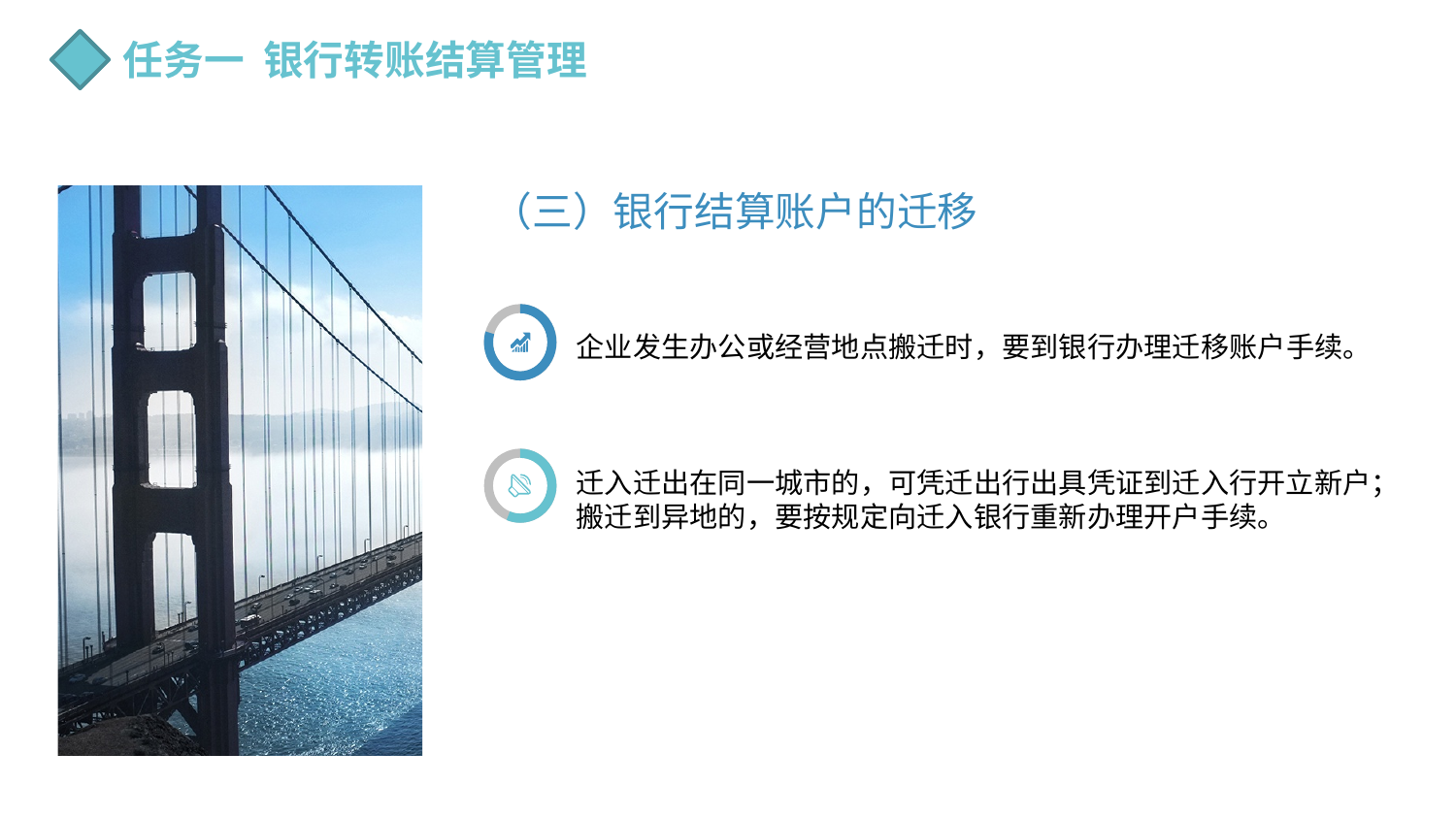

任务一  银行转账结算管理

（三）银行结算账户的迁移
企业发生办公或经营地点搬迁时，要到银行办理迁移账户手续。

迁入迁出在同一城市的，可凭迁出行出具凭证到迁入行开立新户；搬迁到异地的，要按规定向迁入银行重新办理开户手续。